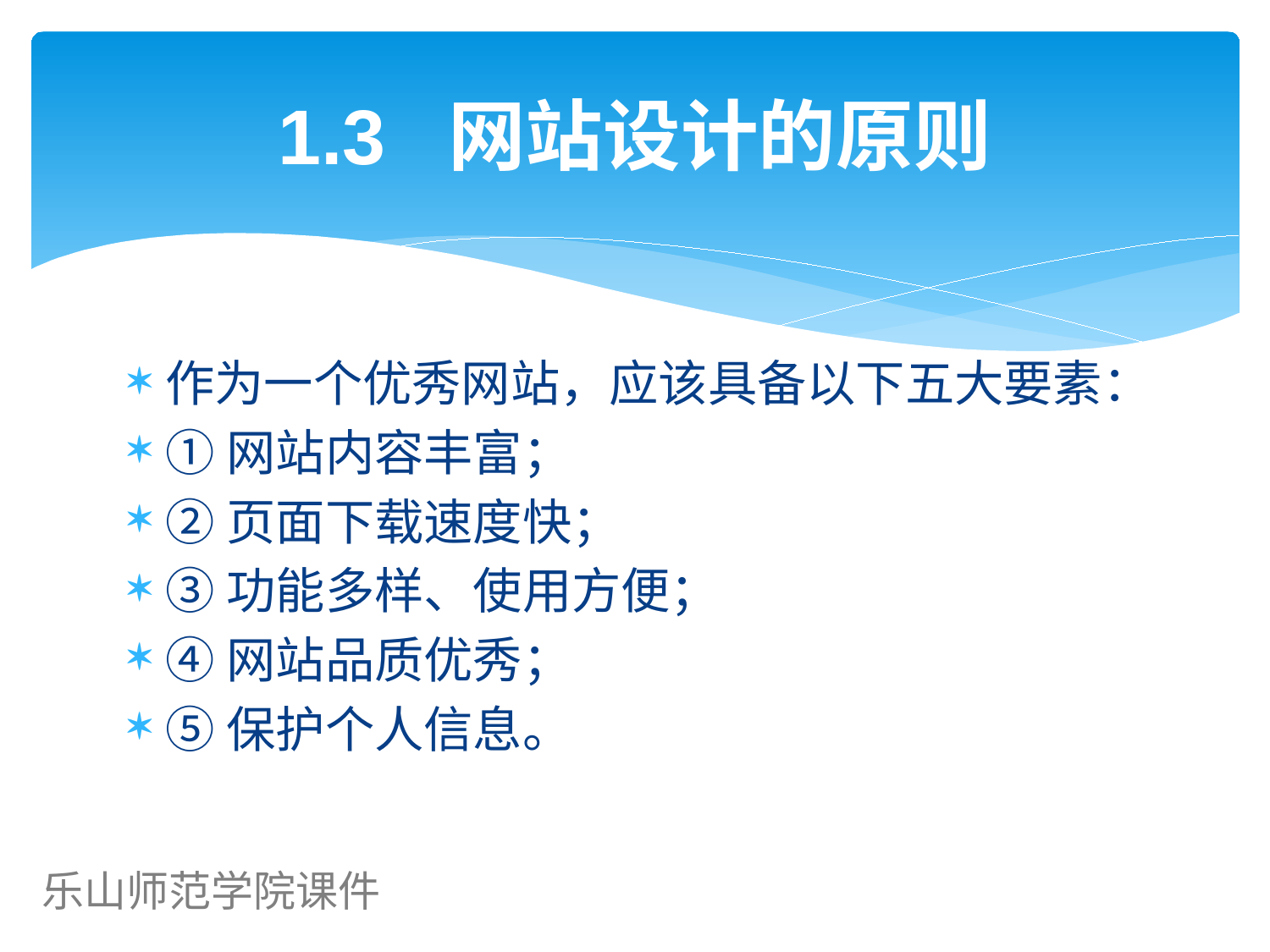

# 1.3  网站设计的原则
作为一个优秀网站，应该具备以下五大要素：
①网站内容丰富；
②页面下载速度快；
③功能多样、使用方便；
④网站品质优秀；
⑤保护个人信息。